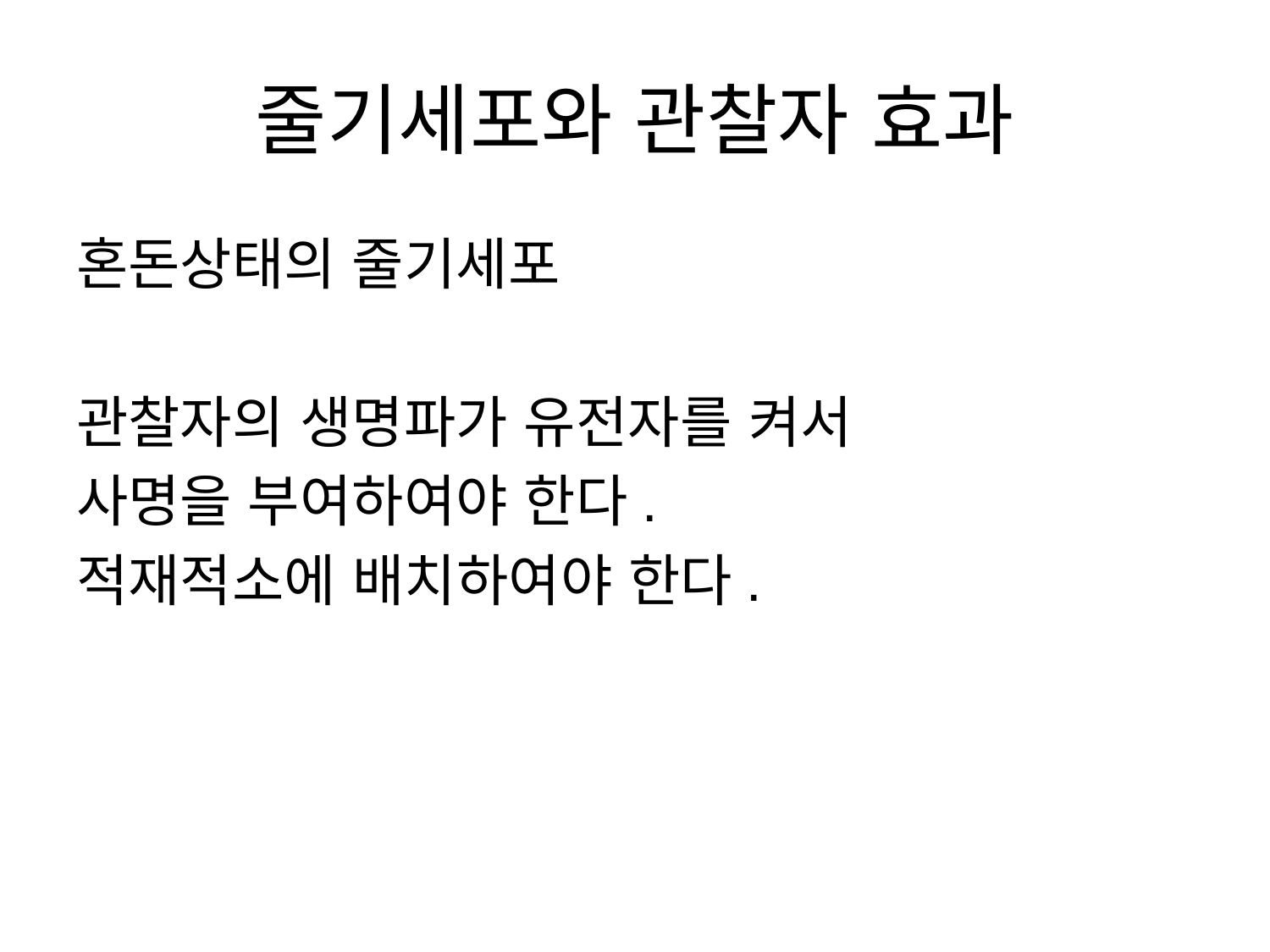

# 줄기세포와 관찰자 효과
혼돈상태의 줄기세포

관찰자의 생명파가 유전자를 켜서
사명을 부여하여야 한다.
적재적소에 배치하여야 한다.